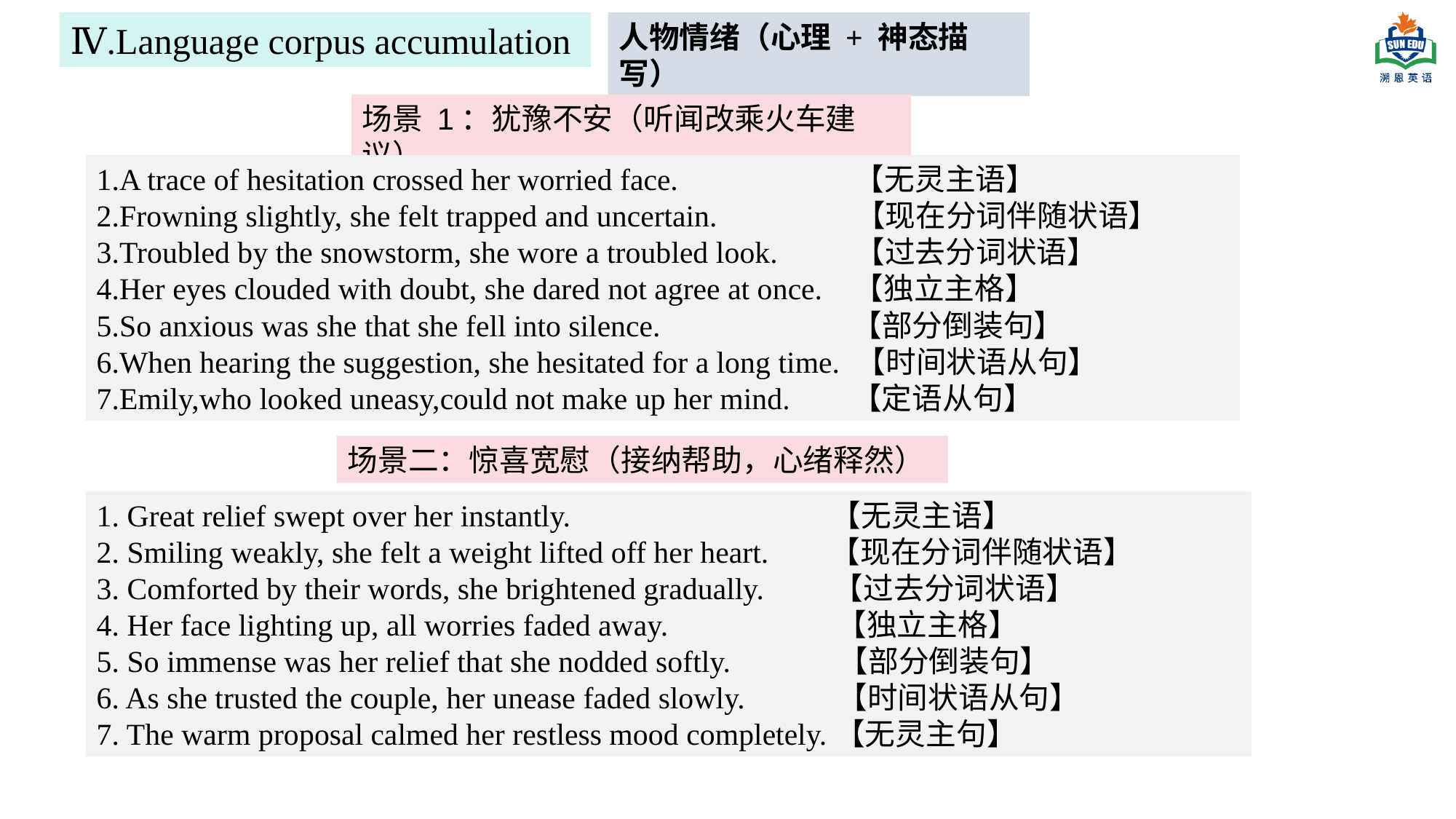

Ⅳ.Language corpus accumulation
人物情绪（心理 + 神态描写）
场景 1：犹豫不安（听闻改乘火车建议）
1.A trace of hesitation crossed her worried face.                      【无灵主语】
2.Frowning slightly, she felt trapped and uncertain.                 【现在分词伴随状语】
3.Troubled by the snowstorm, she wore a troubled look.         【过去分词状语】
4.Her eyes clouded with doubt, she dared not agree at once.   【独立主格】
5.So anxious was she that she fell into silence.                        【部分倒装句】
6.When hearing the suggestion, she hesitated for a long time. 【时间状语从句】
7.Emily,who looked uneasy,could not make up her mind.       【定语从句】
场景二：惊喜宽慰（接纳帮助，心绪释然）
1. Great relief swept over her instantly.                                 【无灵主语】
2. Smiling weakly, she felt a weight lifted off her heart.       【现在分词伴随状语】
3. Comforted by their words, she brightened gradually.        【过去分词状语】
4. Her face lighting up, all worries faded away.                     【独立主格】
5. So immense was her relief that she nodded softly.             【部分倒装句】
6. As she trusted the couple, her unease faded slowly.           【时间状语从句】
7. The warm proposal calmed her restless mood completely.【无灵主句】